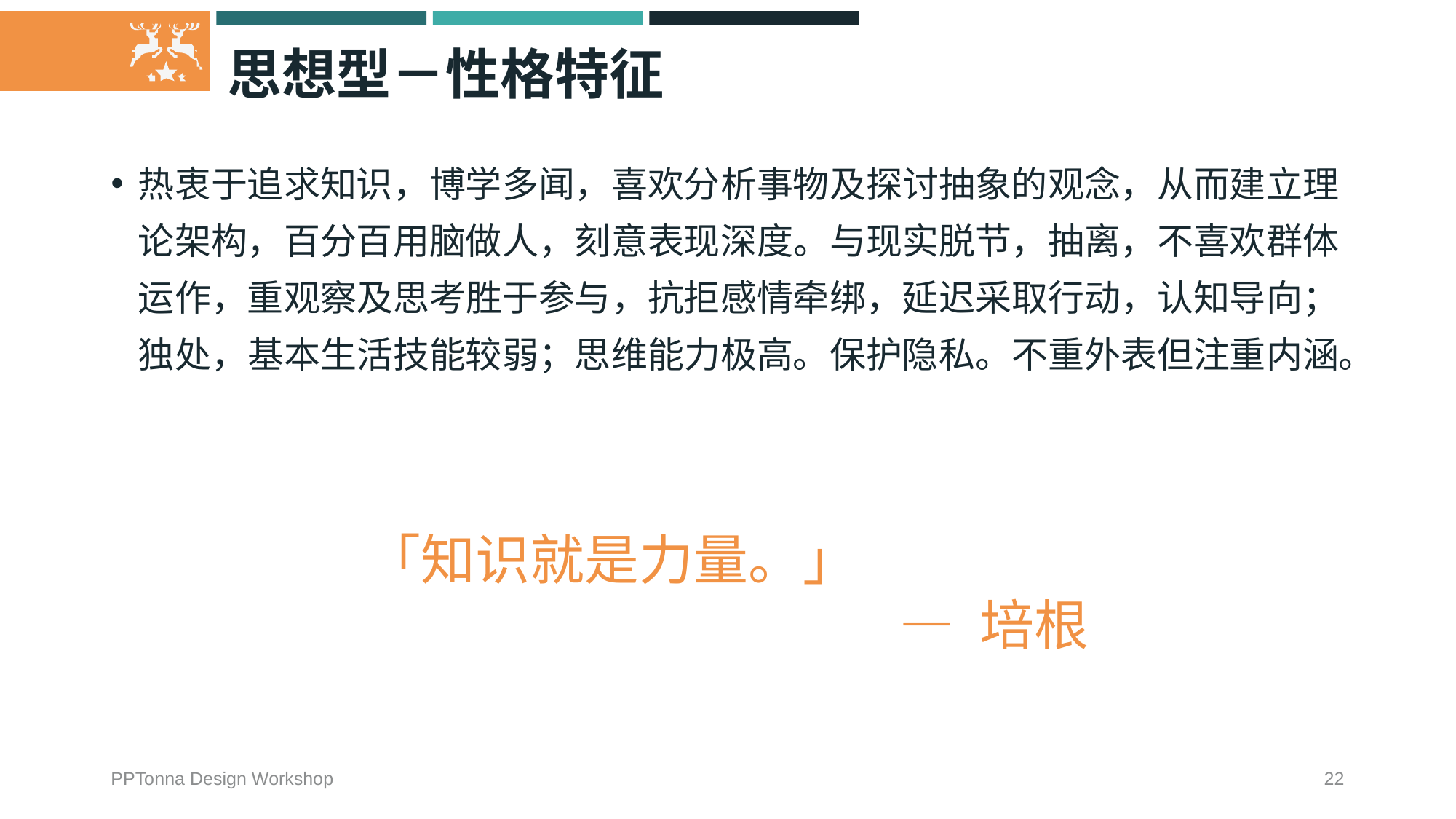

# 思想型－性格特征
热衷于追求知识，博学多闻，喜欢分析事物及探讨抽象的观念，从而建立理论架构，百分百用脑做人，刻意表现深度。与现实脱节，抽离，不喜欢群体运作，重观察及思考胜于参与，抗拒感情牵绑，延迟采取行动，认知导向；独处，基本生活技能较弱；思维能力极高。保护隐私。不重外表但注重内涵。

「知识就是力量。」
— 培根
PPTonna Design Workshop
22